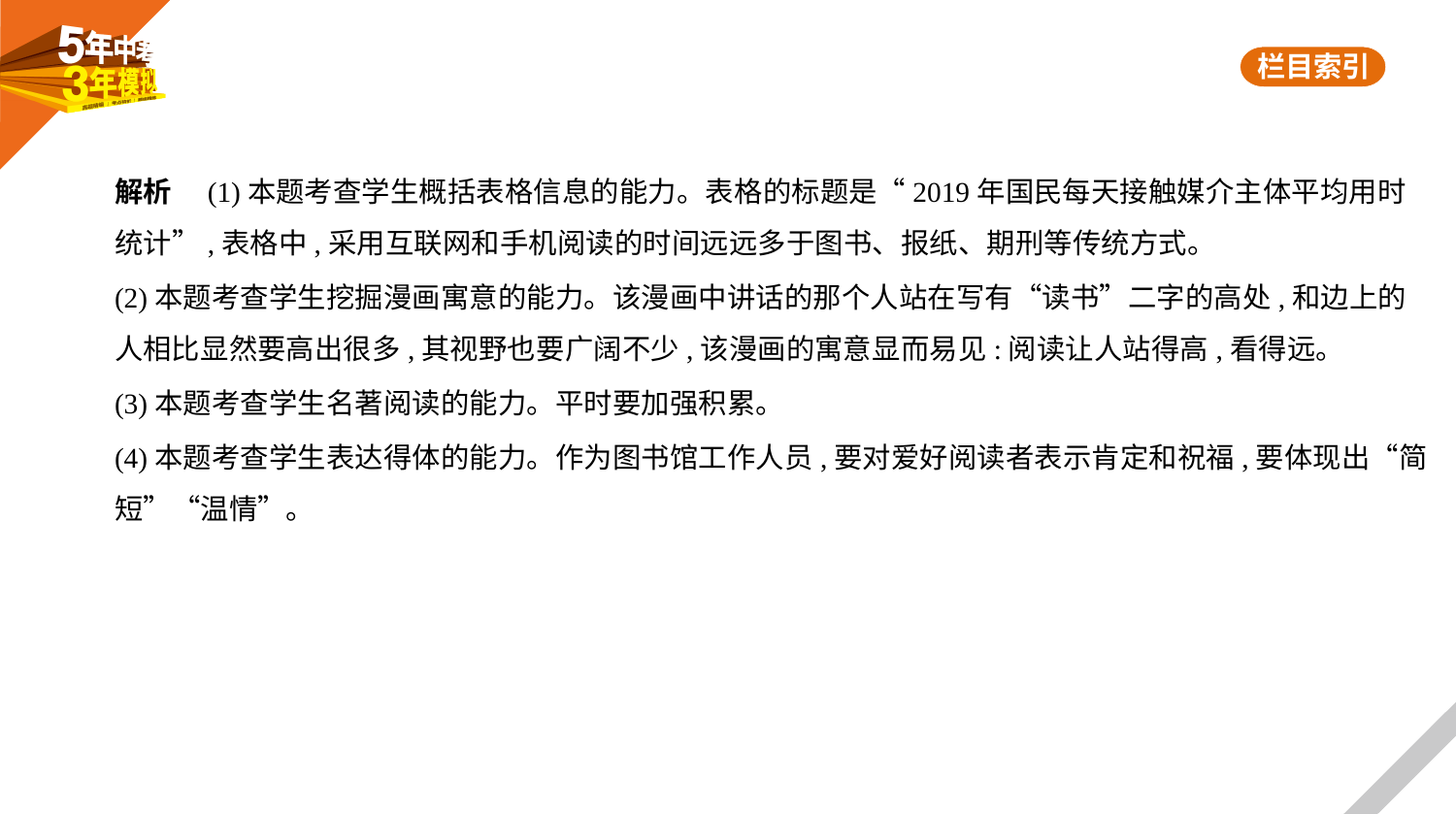

解析　(1)本题考查学生概括表格信息的能力。表格的标题是“2019年国民每天接触媒介主体平均用时
统计”,表格中,采用互联网和手机阅读的时间远远多于图书、报纸、期刑等传统方式。
(2)本题考查学生挖掘漫画寓意的能力。该漫画中讲话的那个人站在写有“读书”二字的高处,和边上的
人相比显然要高出很多,其视野也要广阔不少,该漫画的寓意显而易见:阅读让人站得高,看得远。
(3)本题考查学生名著阅读的能力。平时要加强积累。
(4)本题考查学生表达得体的能力。作为图书馆工作人员,要对爱好阅读者表示肯定和祝福,要体现出“简
短”“温情”。